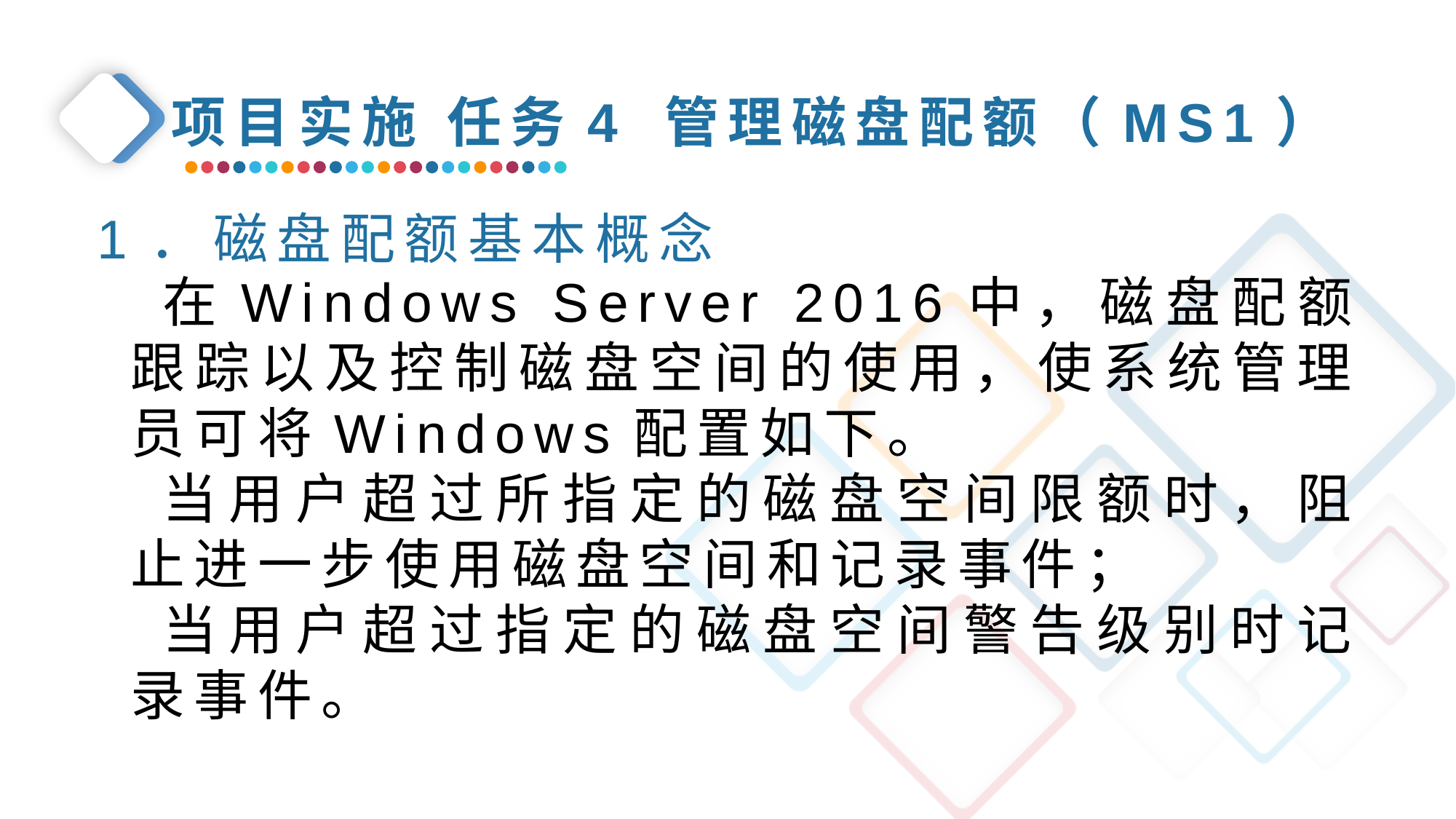

项目实施 任务4 管理磁盘配额（MS1）

1．磁盘配额基本概念
在Windows Server 2016中，磁盘配额跟踪以及控制磁盘空间的使用，使系统管理员可将Windows配置如下。
当用户超过所指定的磁盘空间限额时，阻止进一步使用磁盘空间和记录事件；
当用户超过指定的磁盘空间警告级别时记录事件。